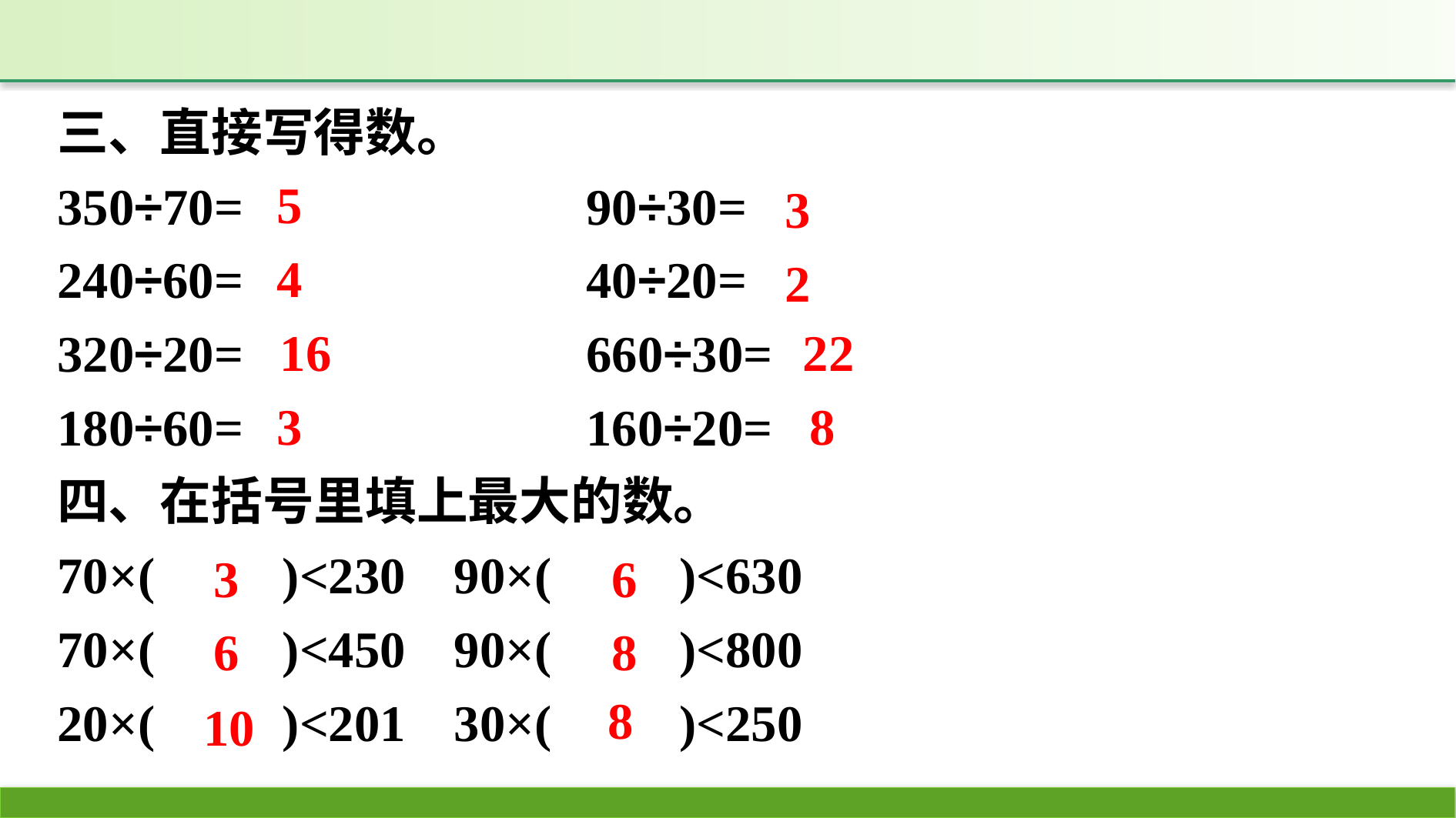

三、直接写得数。
350÷70=　　　　　	90÷30=
240÷60=			40÷20=
320÷20=			660÷30=
180÷60=			160÷20=
四、在括号里填上最大的数。
70×(　　)<230	90×(　　)<630
70×(　　)<450	90×(　　)<800
20×(　　)<201	30×(　　)<250
5
3
4
2
16
22
3
8
3
6
6
8
8
10